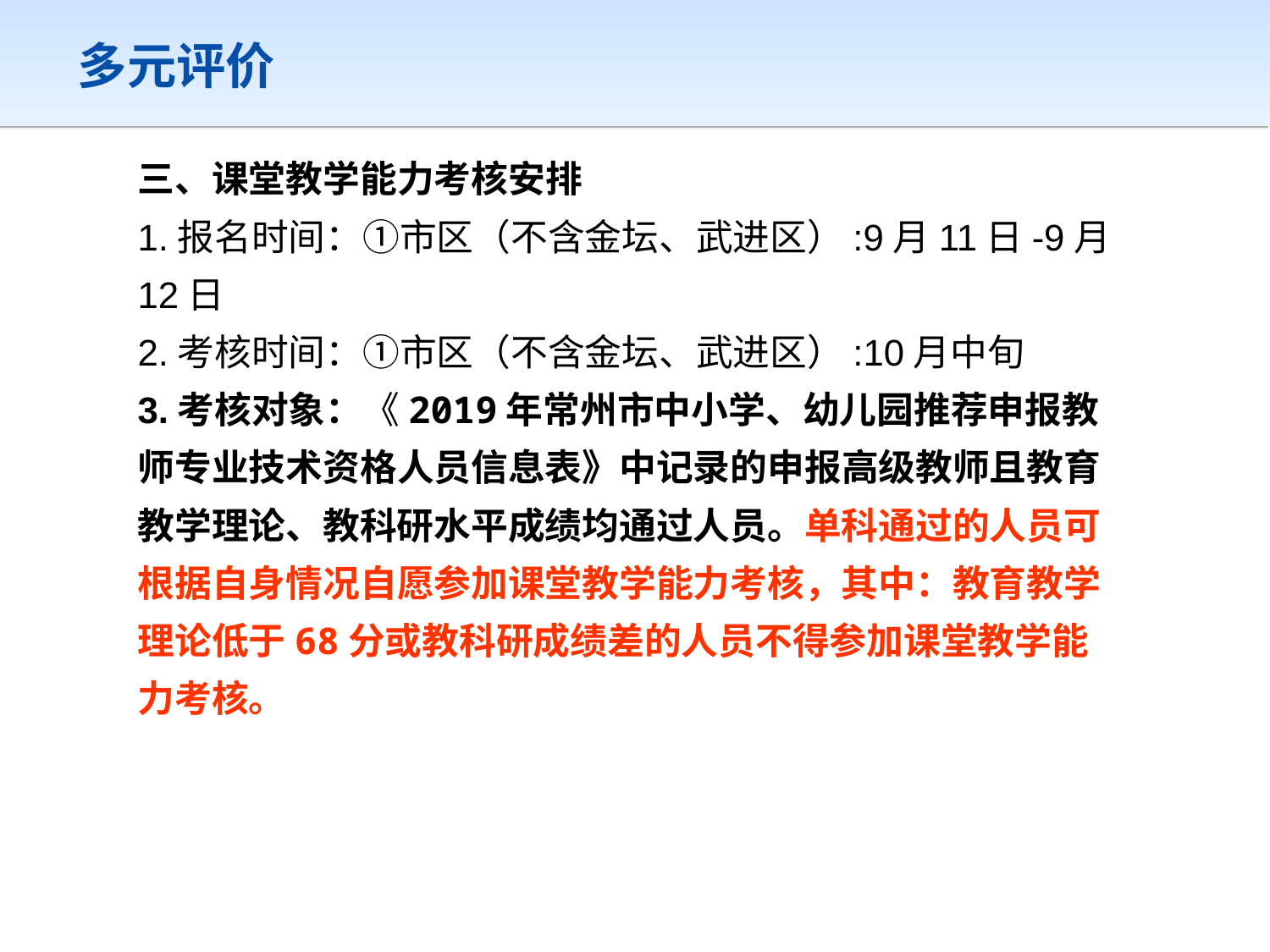

# 多元评价
三、课堂教学能力考核安排
1.报名时间：①市区（不含金坛、武进区）:9月11日-9月12日
2.考核时间：①市区（不含金坛、武进区）:10月中旬
3.考核对象：《2019年常州市中小学、幼儿园推荐申报教师专业技术资格人员信息表》中记录的申报高级教师且教育教学理论、教科研水平成绩均通过人员。单科通过的人员可根据自身情况自愿参加课堂教学能力考核，其中：教育教学理论低于68分或教科研成绩差的人员不得参加课堂教学能力考核。